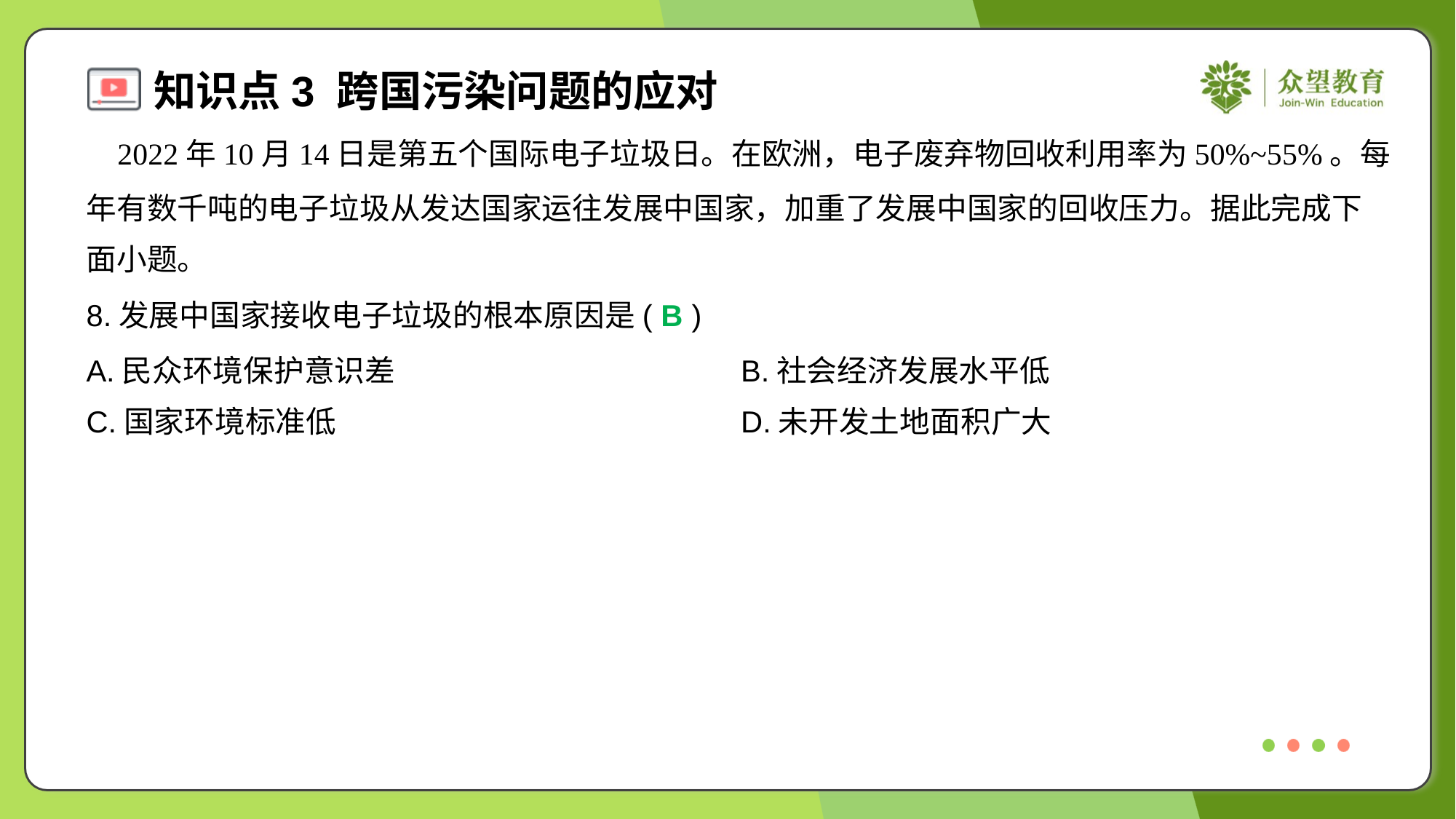

2022年10月14日是第五个国际电子垃圾日。在欧洲，电子废弃物回收利用率为50%~55%。每
年有数千吨的电子垃圾从发达国家运往发展中国家，加重了发展中国家的回收压力。据此完成下
面小题。
8.发展中国家接收电子垃圾的根本原因是(     )
B
A.民众环境保护意识差	B.社会经济发展水平低
C.国家环境标准低	D.未开发土地面积广大